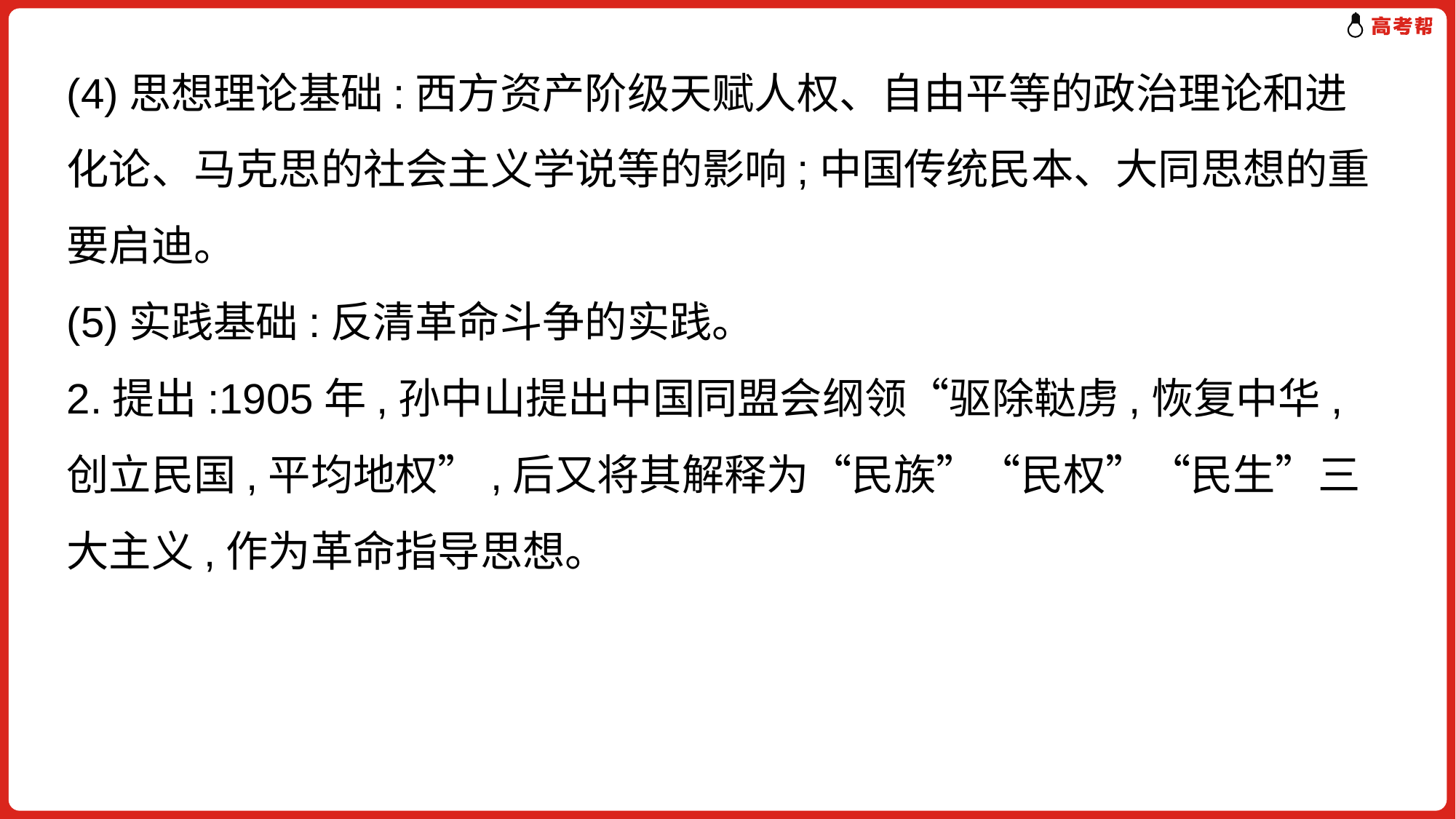

(4)思想理论基础:西方资产阶级天赋人权、自由平等的政治理论和进化论、马克思的社会主义学说等的影响;中国传统民本、大同思想的重要启迪。
(5)实践基础:反清革命斗争的实践。
2.提出:1905年,孙中山提出中国同盟会纲领“驱除鞑虏,恢复中华,创立民国,平均地权”,后又将其解释为“民族”“民权”“民生”三大主义,作为革命指导思想。